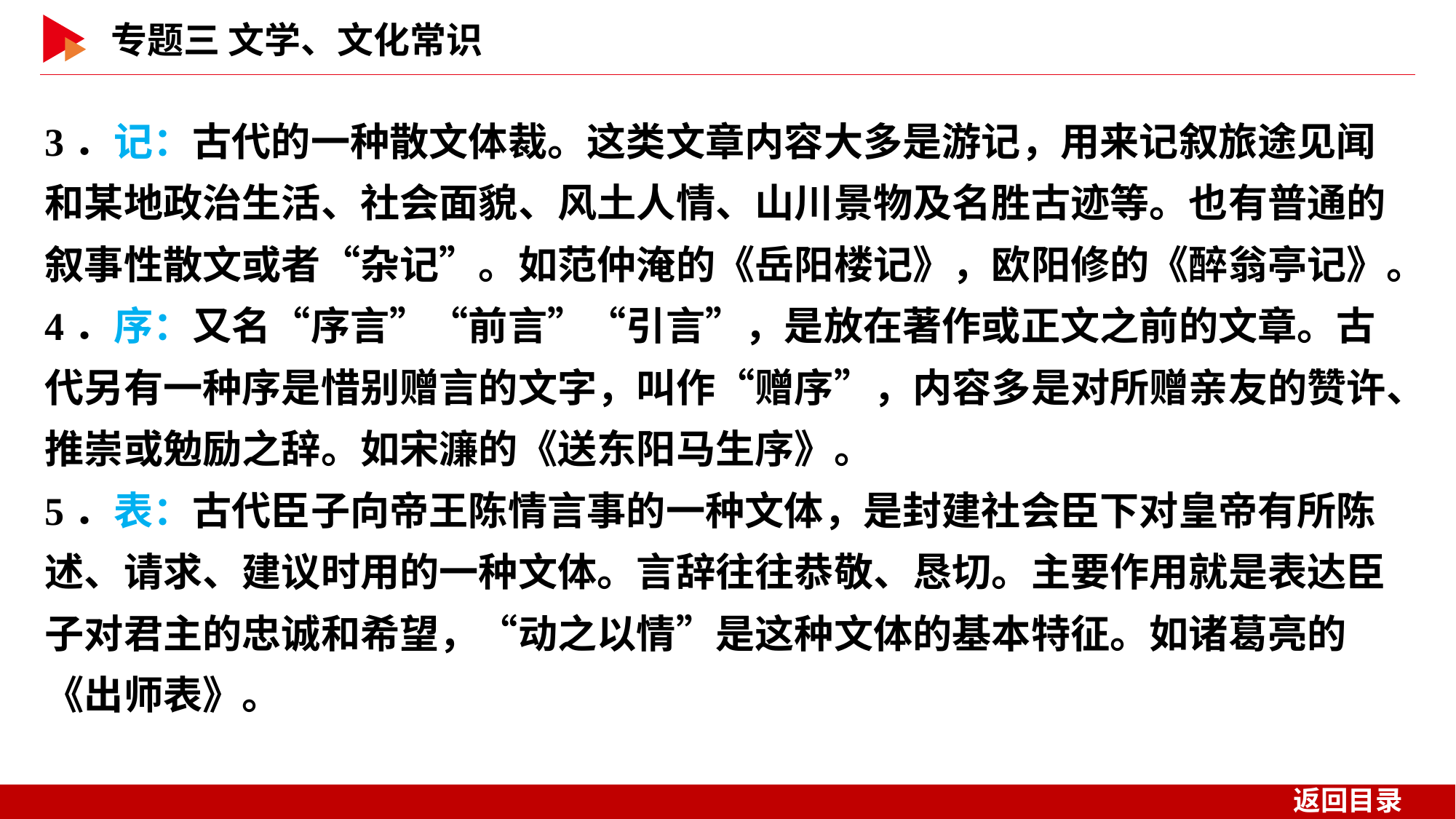

3．记：古代的一种散文体裁。这类文章内容大多是游记，用来记叙旅途见闻和某地政治生活、社会面貌、风土人情、山川景物及名胜古迹等。也有普通的叙事性散文或者“杂记”。如范仲淹的《岳阳楼记》，欧阳修的《醉翁亭记》。
4．序：又名“序言”“前言”“引言”，是放在著作或正文之前的文章。古代另有一种序是惜别赠言的文字，叫作“赠序”，内容多是对所赠亲友的赞许、推崇或勉励之辞。如宋濂的《送东阳马生序》。
5．表：古代臣子向帝王陈情言事的一种文体，是封建社会臣下对皇帝有所陈述、请求、建议时用的一种文体。言辞往往恭敬、恳切。主要作用就是表达臣子对君主的忠诚和希望，“动之以情”是这种文体的基本特征。如诸葛亮的《出师表》。